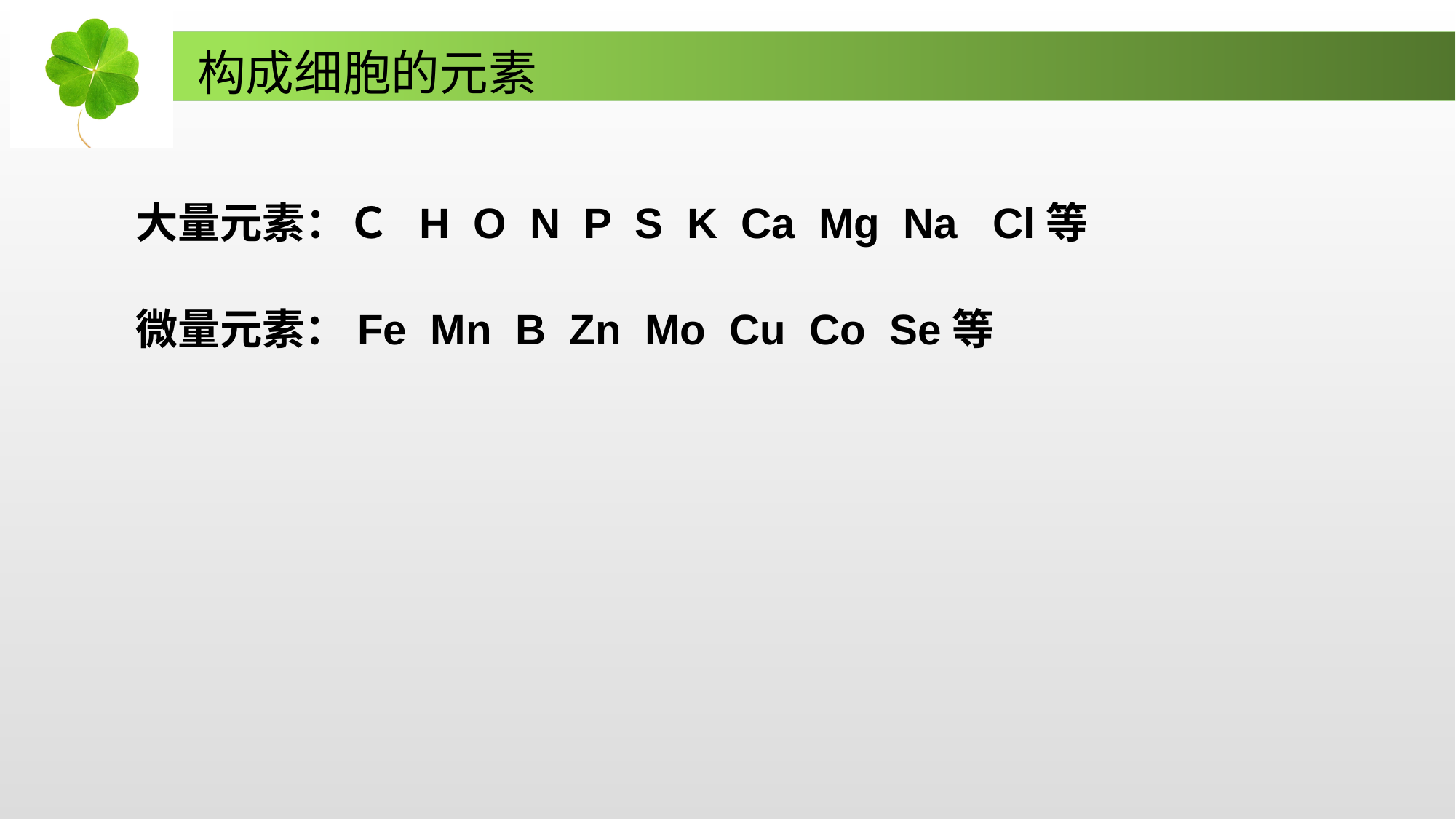

构成细胞的元素
大量元素：Ｃ  H  O  N  P  S  K  Ca  Mg  Na   Cl等
微量元素：Fe  Mn  B  Zn  Mo  Cu  Co  Se等